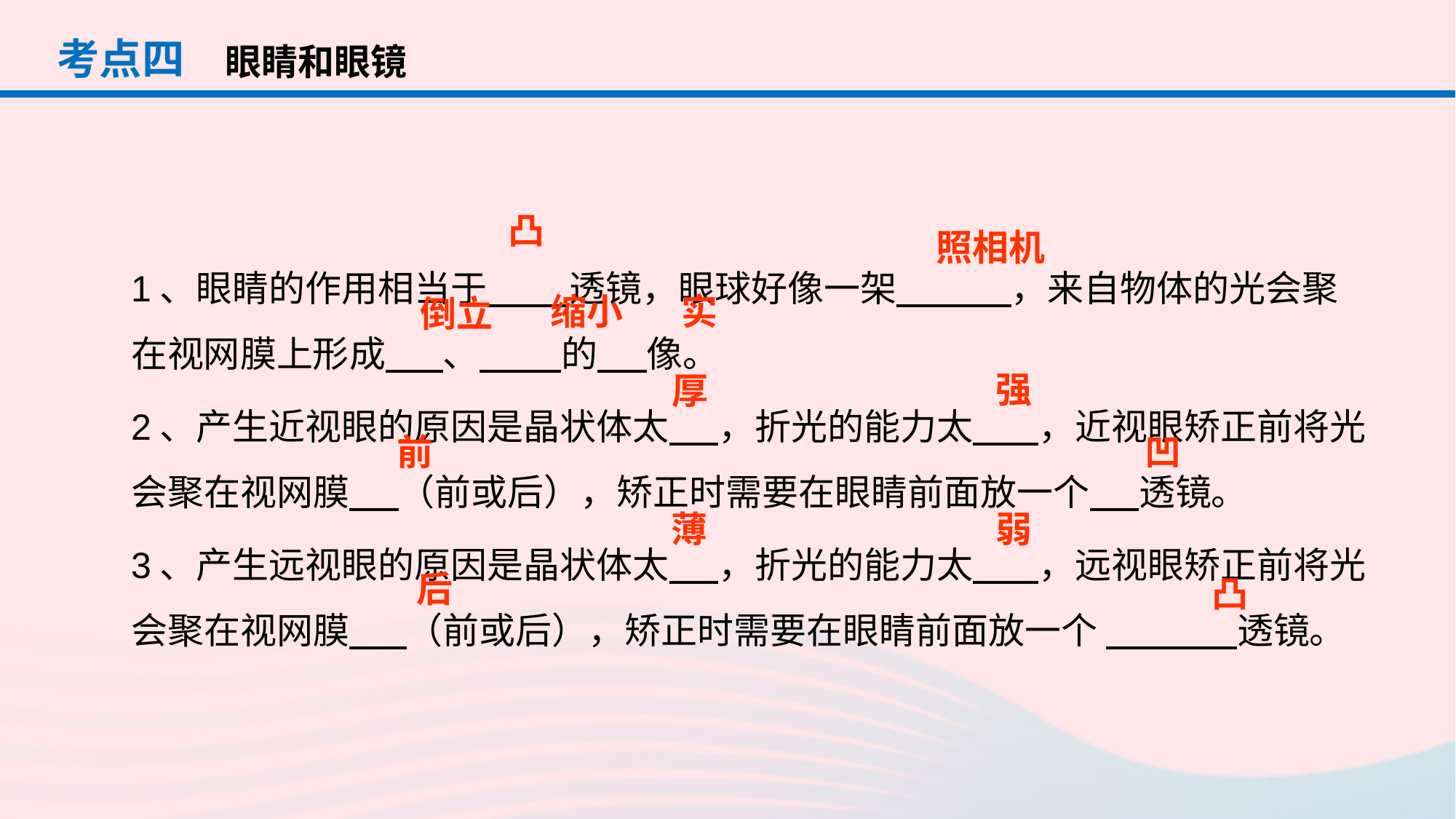

考点四
眼睛和眼镜
1、眼睛的作用相当于          透镜，眼球好像一架              ，来自物体的光会聚在视网膜上形成       、          的      像。
2、产生近视眼的原因是晶状体太      ，折光的能力太        ，近视眼矫正前将光会聚在视网膜      （前或后），矫正时需要在眼睛前面放一个      透镜。
3、产生远视眼的原因是晶状体太      ，折光的能力太        ，远视眼矫正前将光会聚在视网膜       （前或后），矫正时需要在眼睛前面放一个                 透镜。
照相机
凸
缩小
实
倒立
强
厚
前
凹
弱
薄
后
凸